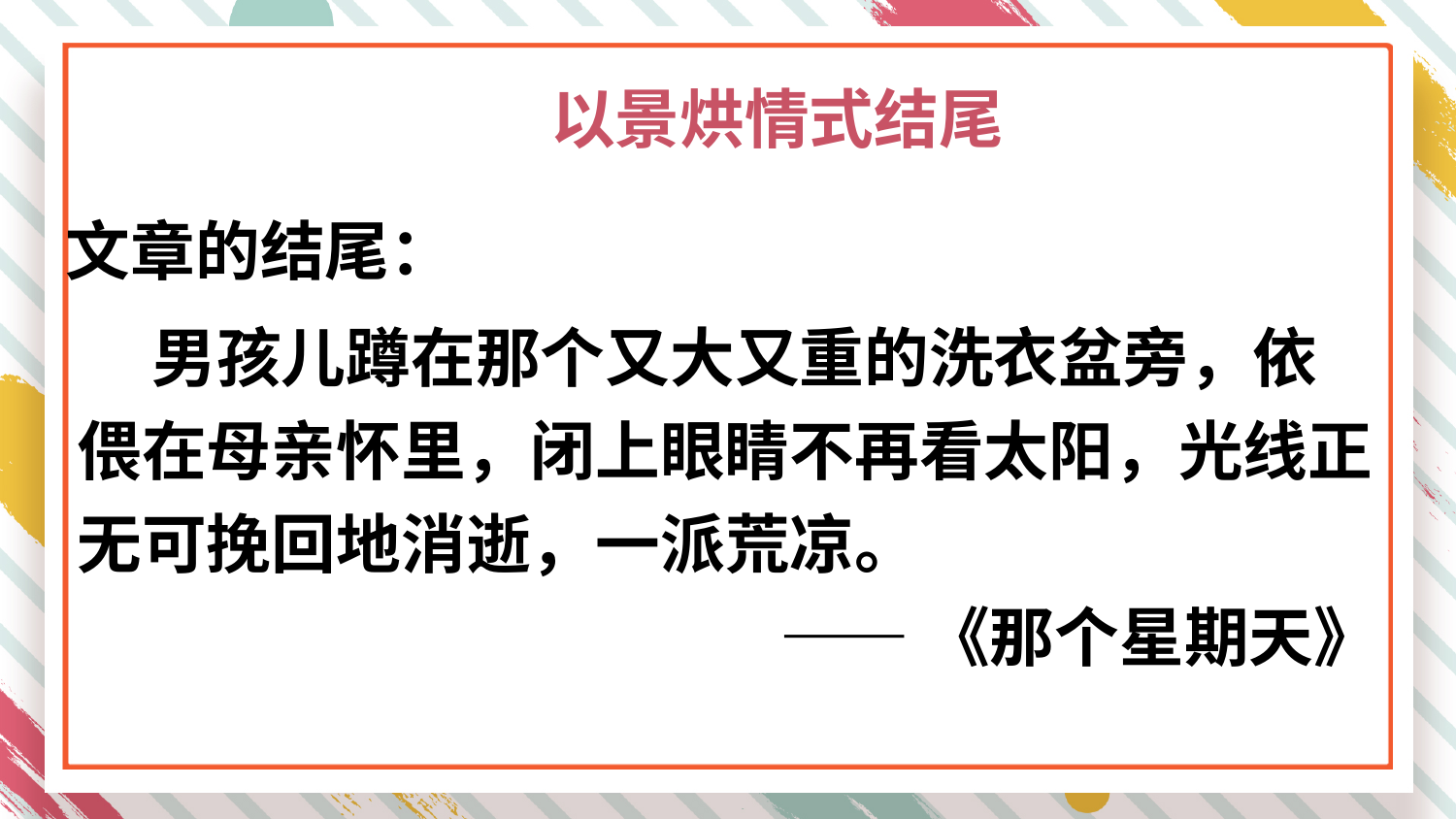

以景烘情式结尾
文章的结尾：
    男孩儿蹲在那个又大又重的洗衣盆旁，依偎在母亲怀里，闭上眼睛不再看太阳，光线正无可挽回地消逝，一派荒凉。
——《那个星期天》